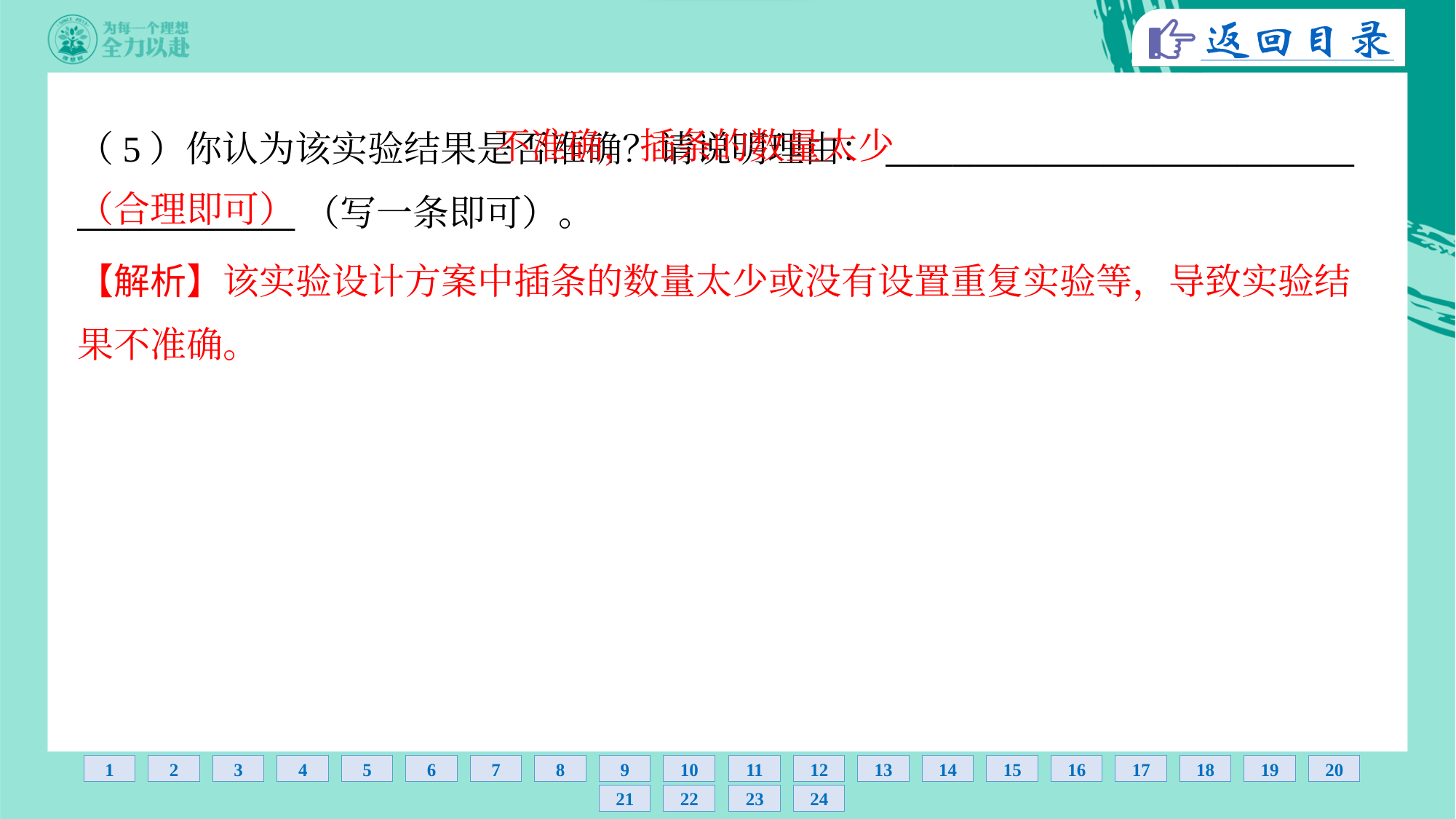

不准确，插条的数量太少
（合理即可）
（5）你认为该实验结果是否准确？请说明理由：____________________________
_____________（写一条即可）。
【解析】该实验设计方案中插条的数量太少或没有设置重复实验等，导致实验结
果不准确。